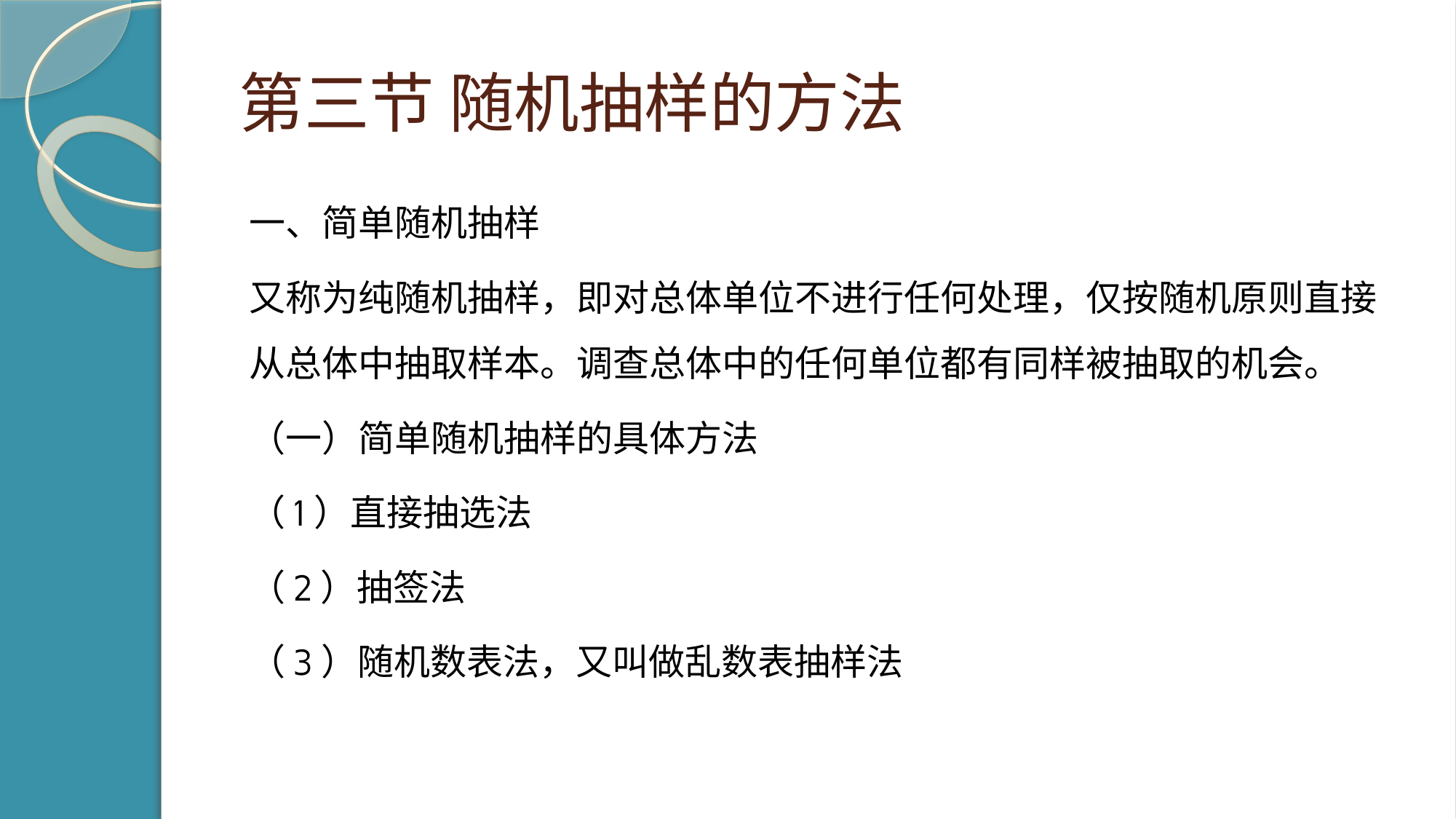

# 第三节 随机抽样的方法
一、简单随机抽样
又称为纯随机抽样，即对总体单位不进行任何处理，仅按随机原则直接从总体中抽取样本。调查总体中的任何单位都有同样被抽取的机会。
（一）简单随机抽样的具体方法
（1）直接抽选法
（2）抽签法
（3）随机数表法，又叫做乱数表抽样法